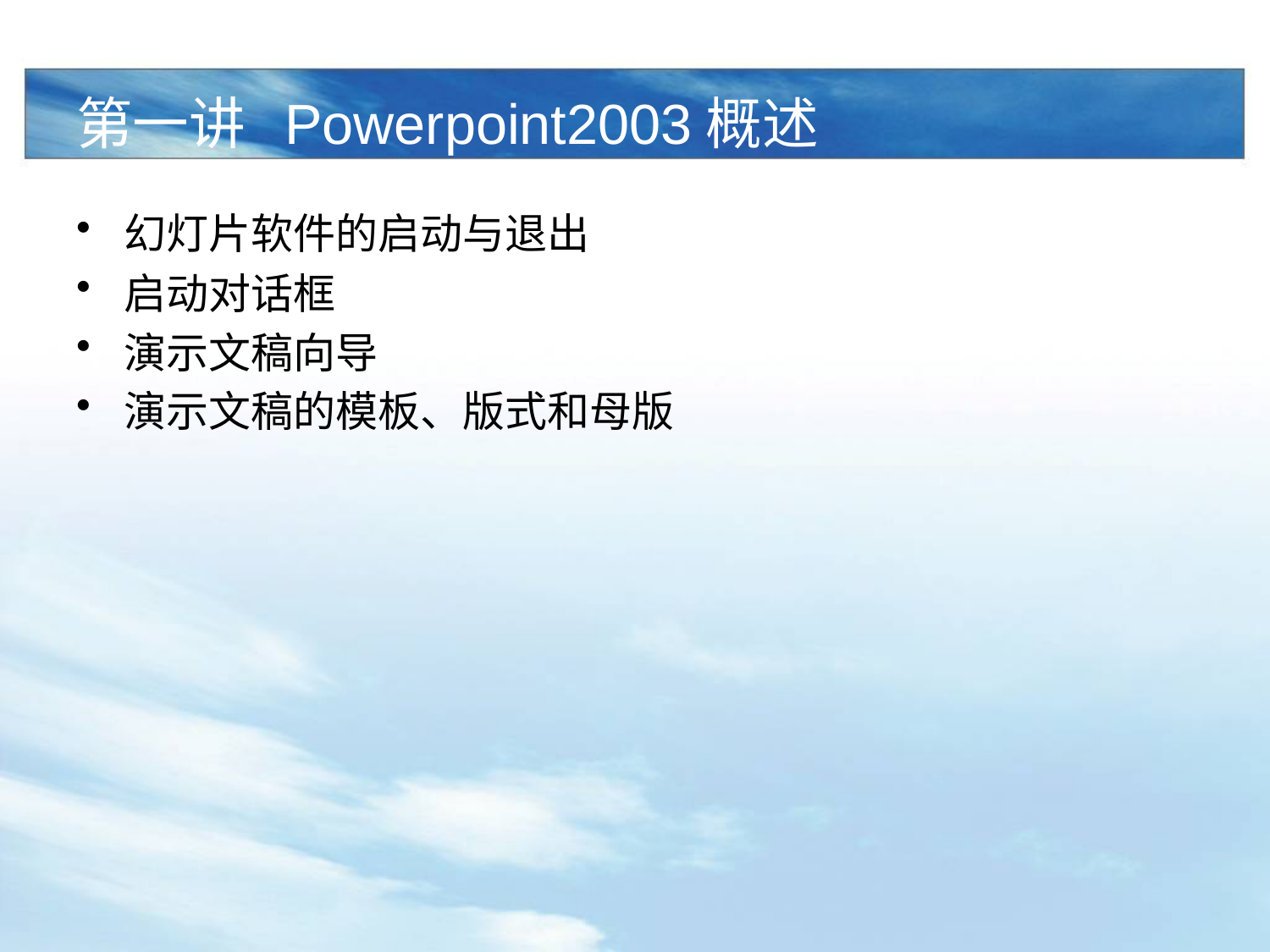

# 第一讲  Powerpoint2003概述
幻灯片软件的启动与退出
启动对话框
演示文稿向导
演示文稿的模板、版式和母版